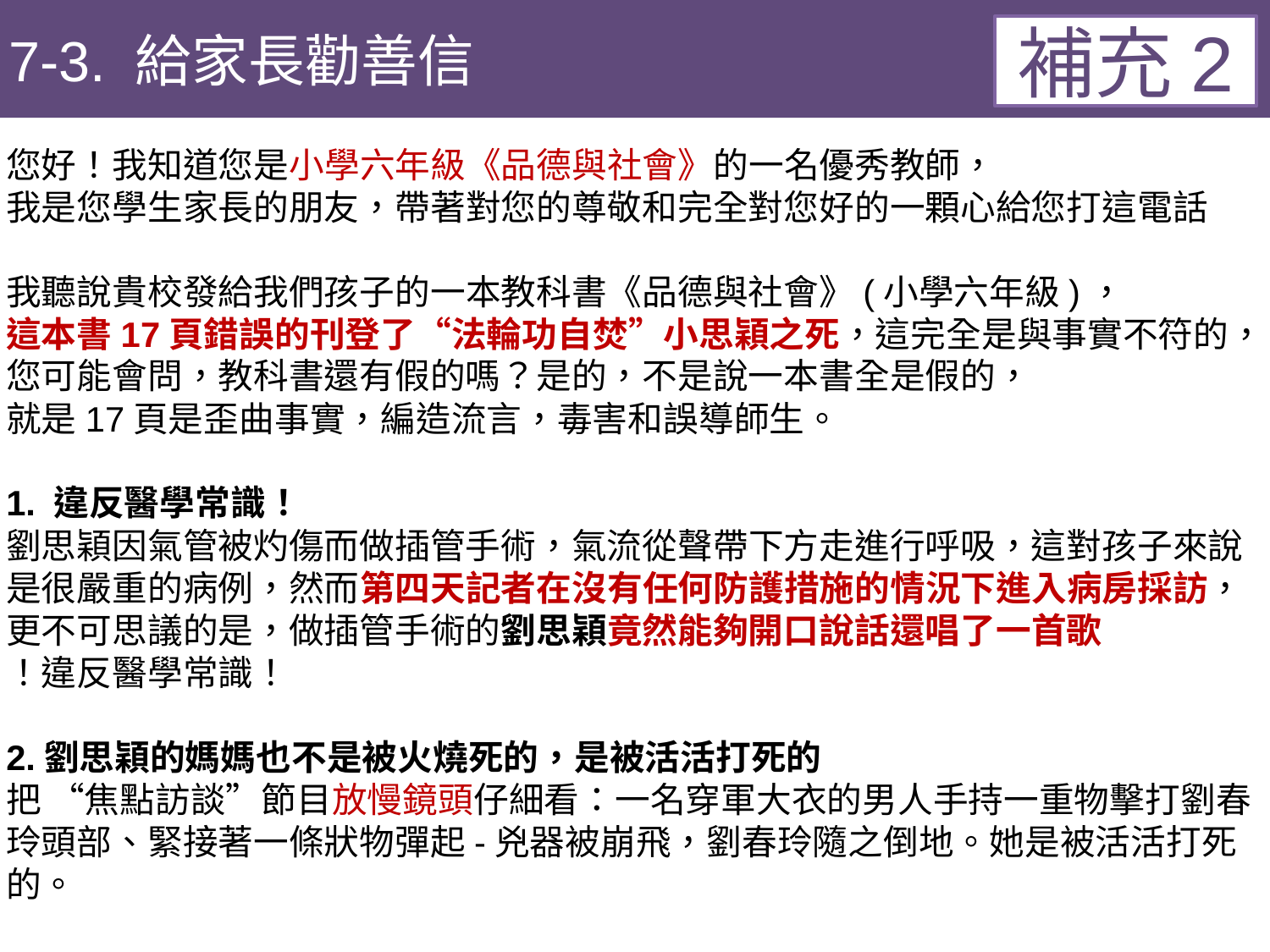

7-3. 給家長勸善信
補充2

您好！我知道您是小學六年級《品德與社會》的一名優秀教師，
我是您學生家長的朋友，帶著對您的尊敬和完全對您好的一顆心給您打這電話

我聽說貴校發給我們孩子的一本教科書《品德與社會》(小學六年級)，
這本書17頁錯誤的刊登了“法輪功自焚”小思穎之死，這完全是與事實不符的，
您可能會問，教科書還有假的嗎？是的，不是說一本書全是假的，
就是17頁是歪曲事實，編造流言，毒害和誤導師生。

1. 違反醫學常識！
劉思穎因氣管被灼傷而做插管手術，氣流從聲帶下方走進行呼吸，這對孩子來說是很嚴重的病例，然而第四天記者在沒有任何防護措施的情況下進入病房採訪，更不可思議的是，做插管手術的劉思穎竟然能夠開口說話還唱了一首歌
！違反醫學常識！

2.劉思穎的媽媽也不是被火燒死的，是被活活打死的
把 “焦點訪談”節目放慢鏡頭仔細看：一名穿軍大衣的男人手持一重物擊打劉春玲頭部、緊接著一條狀物彈起-兇器被崩飛，劉春玲隨之倒地。她是被活活打死的。